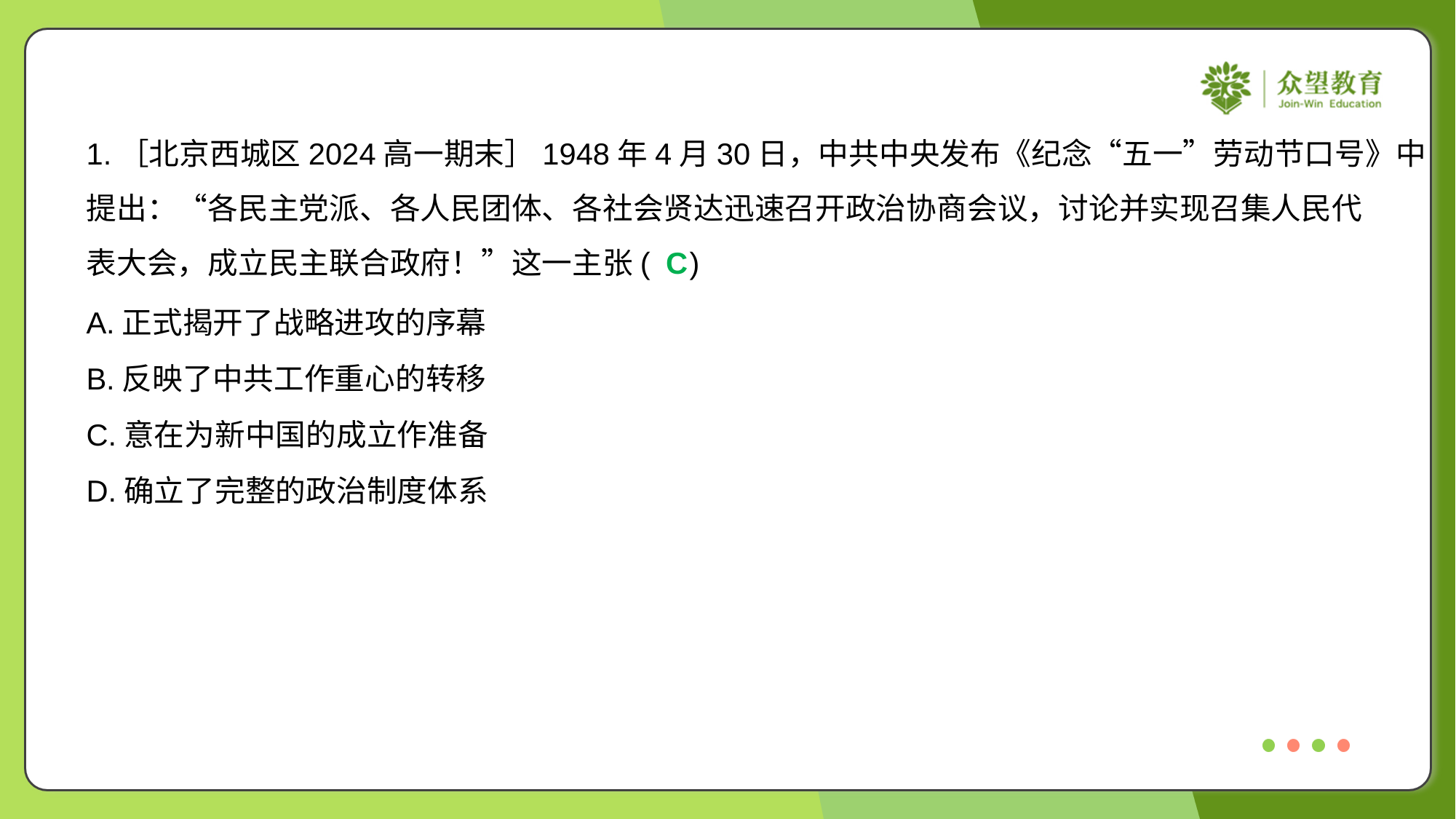

1.［北京西城区2024高一期末］1948年4月30日，中共中央发布《纪念“五一”劳动节口号》中
提出：“各民主党派、各人民团体、各社会贤达迅速召开政治协商会议，讨论并实现召集人民代
表大会，成立民主联合政府！”这一主张(     )
C
A.正式揭开了战略进攻的序幕
B.反映了中共工作重心的转移
C.意在为新中国的成立作准备
D.确立了完整的政治制度体系